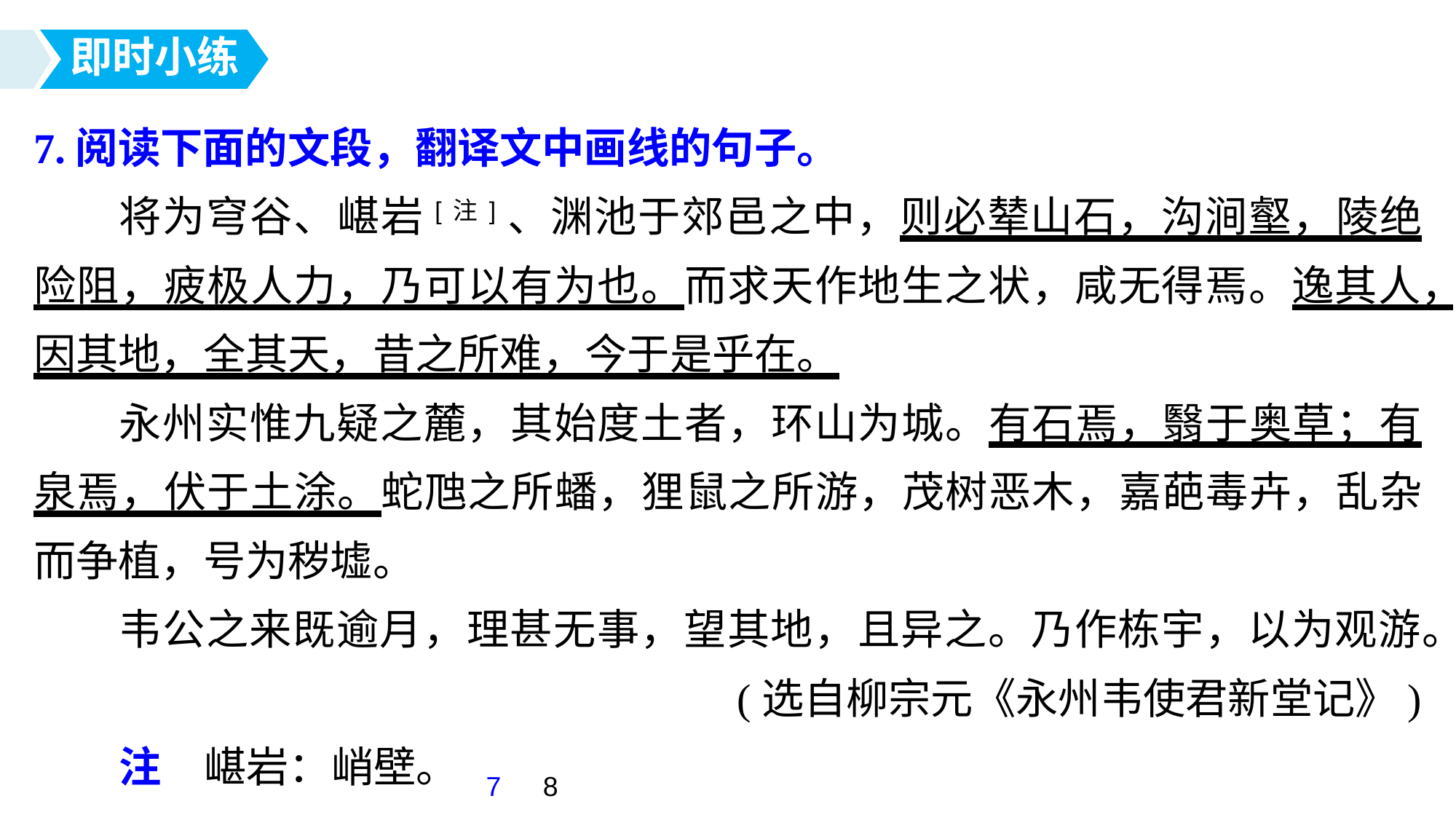

即时小练

7.阅读下面的文段，翻译文中画线的句子。
将为穹谷、嵁岩[注]、渊池于郊邑之中，则必辇山石，沟涧壑，陵绝险阻，疲极人力，乃可以有为也。而求天作地生之状，咸无得焉。逸其人，因其地，全其天，昔之所难，今于是乎在。
永州实惟九疑之麓，其始度土者，环山为城。有石焉，翳于奥草；有泉焉，伏于土涂。蛇虺之所蟠，狸鼠之所游，茂树恶木，嘉葩毒卉，乱杂而争植，号为秽墟。
韦公之来既逾月，理甚无事，望其地，且异之。乃作栋宇，以为观游。
(选自柳宗元《永州韦使君新堂记》)
注　嵁岩：峭壁。
7
8